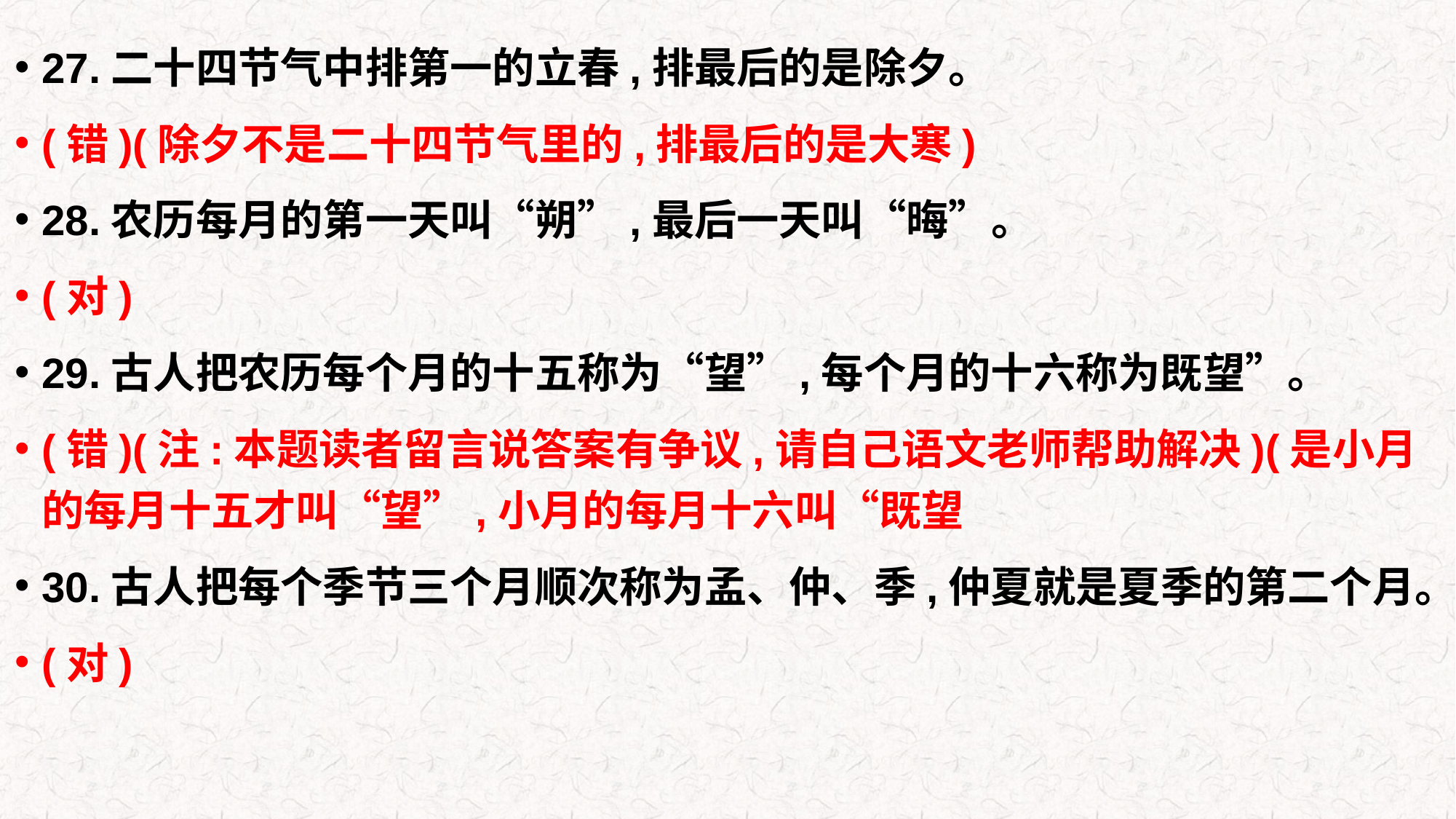

27.二十四节气中排第一的立春,排最后的是除夕。
(错)(除夕不是二十四节气里的,排最后的是大寒)
28.农历每月的第一天叫“朔”,最后一天叫“晦”。
(对)
29.古人把农历每个月的十五称为“望”,每个月的十六称为既望”。
(错)(注:本题读者留言说答案有争议,请自己语文老师帮助解决)(是小月的每月十五才叫“望”,小月的每月十六叫“既望
30.古人把每个季节三个月顺次称为孟、仲、季,仲夏就是夏季的第二个月。
(对)